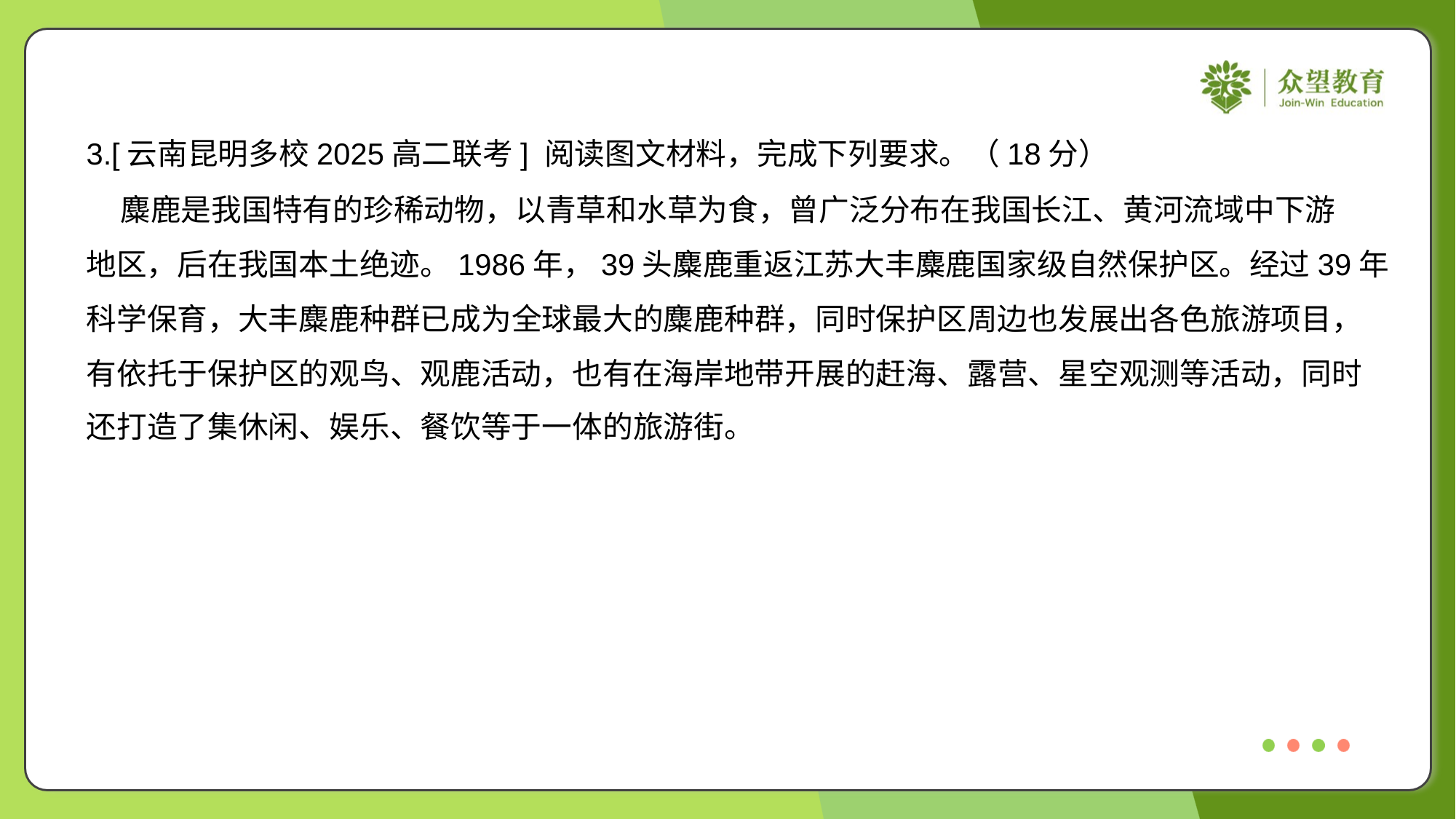

3.[云南昆明多校2025高二联考] 阅读图文材料，完成下列要求。（18分）
    麋鹿是我国特有的珍稀动物，以青草和水草为食，曾广泛分布在我国长江、黄河流域中下游
地区，后在我国本土绝迹。1986年，39头麋鹿重返江苏大丰麋鹿国家级自然保护区。经过39年
科学保育，大丰麋鹿种群已成为全球最大的麋鹿种群，同时保护区周边也发展出各色旅游项目，
有依托于保护区的观鸟、观鹿活动，也有在海岸地带开展的赶海、露营、星空观测等活动，同时
还打造了集休闲、娱乐、餐饮等于一体的旅游街。#1.1